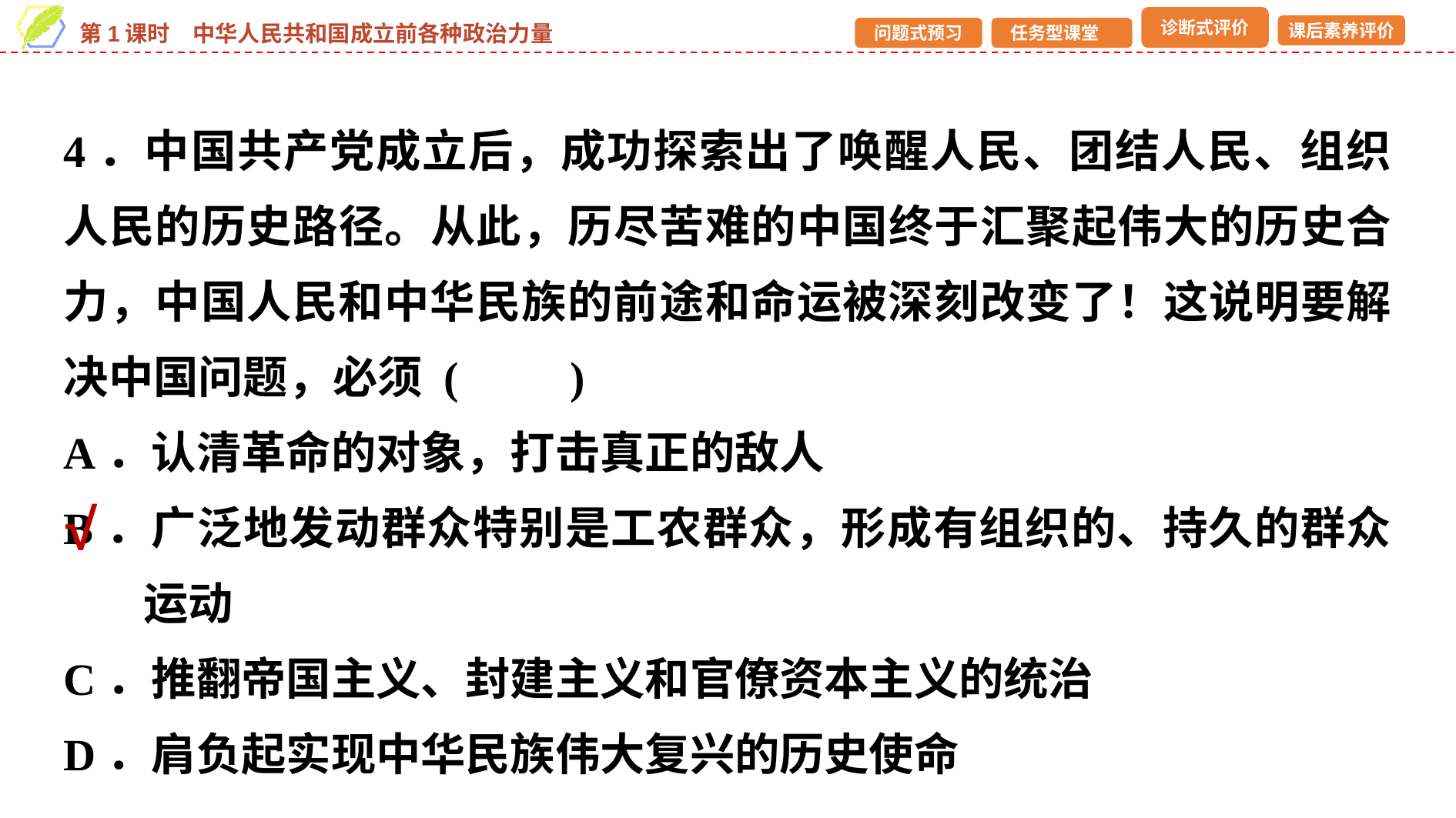

4．中国共产党成立后，成功探索出了唤醒人民、团结人民、组织人民的历史路径。从此，历尽苦难的中国终于汇聚起伟大的历史合力，中国人民和中华民族的前途和命运被深刻改变了！这说明要解决中国问题，必须 (　　)
A．认清革命的对象，打击真正的敌人
B．广泛地发动群众特别是工农群众，形成有组织的、持久的群众运动
C．推翻帝国主义、封建主义和官僚资本主义的统治
D．肩负起实现中华民族伟大复兴的历史使命
√